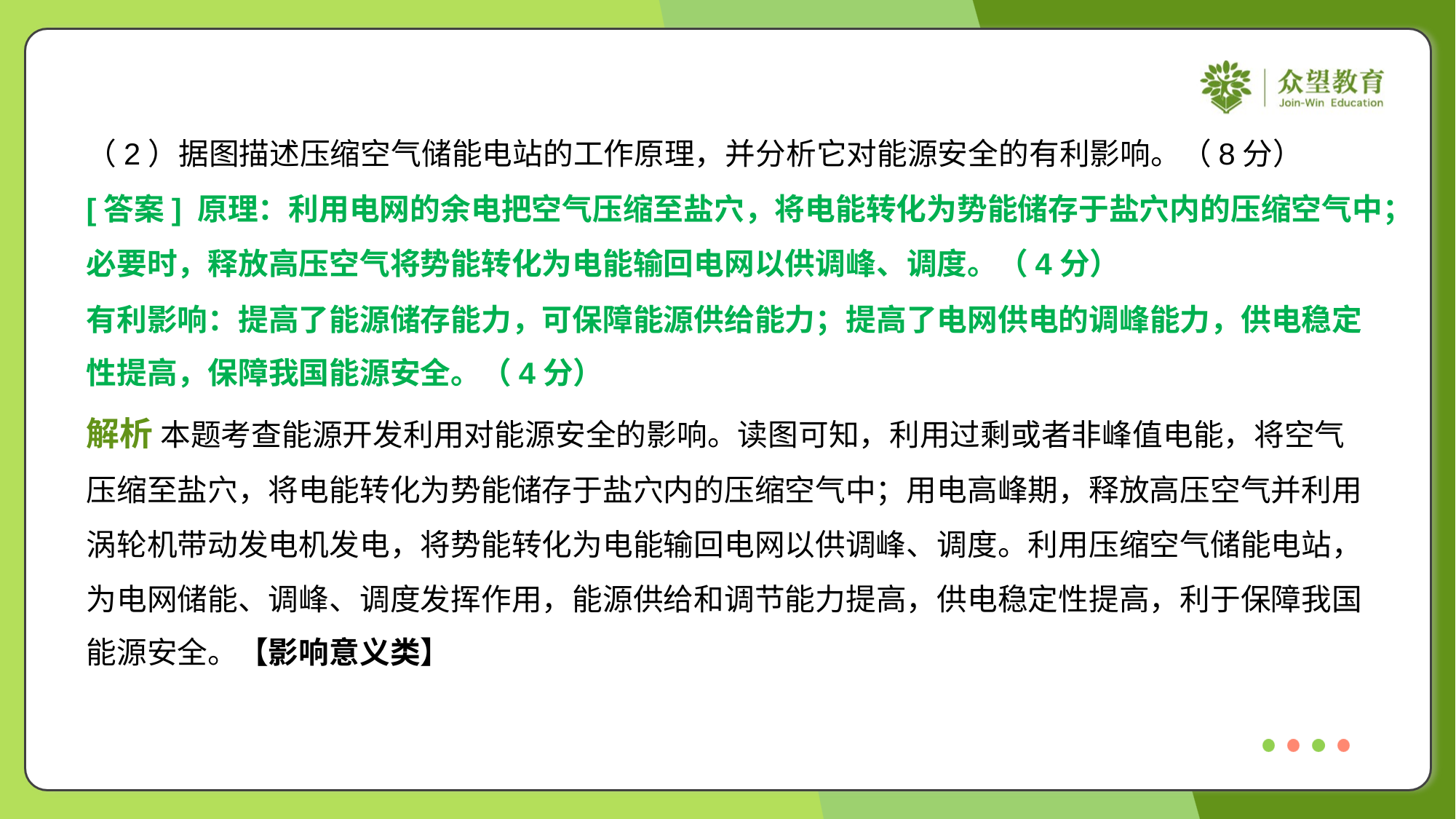

（2）据图描述压缩空气储能电站的工作原理，并分析它对能源安全的有利影响。（8分）
[答案] 原理：利用电网的余电把空气压缩至盐穴，将电能转化为势能储存于盐穴内的压缩空气中；
必要时，释放高压空气将势能转化为电能输回电网以供调峰、调度。（4分）
有利影响：提高了能源储存能力，可保障能源供给能力；提高了电网供电的调峰能力，供电稳定
性提高，保障我国能源安全。（4分）
解析 本题考查能源开发利用对能源安全的影响。读图可知，利用过剩或者非峰值电能，将空气
压缩至盐穴，将电能转化为势能储存于盐穴内的压缩空气中；用电高峰期，释放高压空气并利用
涡轮机带动发电机发电，将势能转化为电能输回电网以供调峰、调度。利用压缩空气储能电站，
为电网储能、调峰、调度发挥作用，能源供给和调节能力提高，供电稳定性提高，利于保障我国
能源安全。【影响意义类】